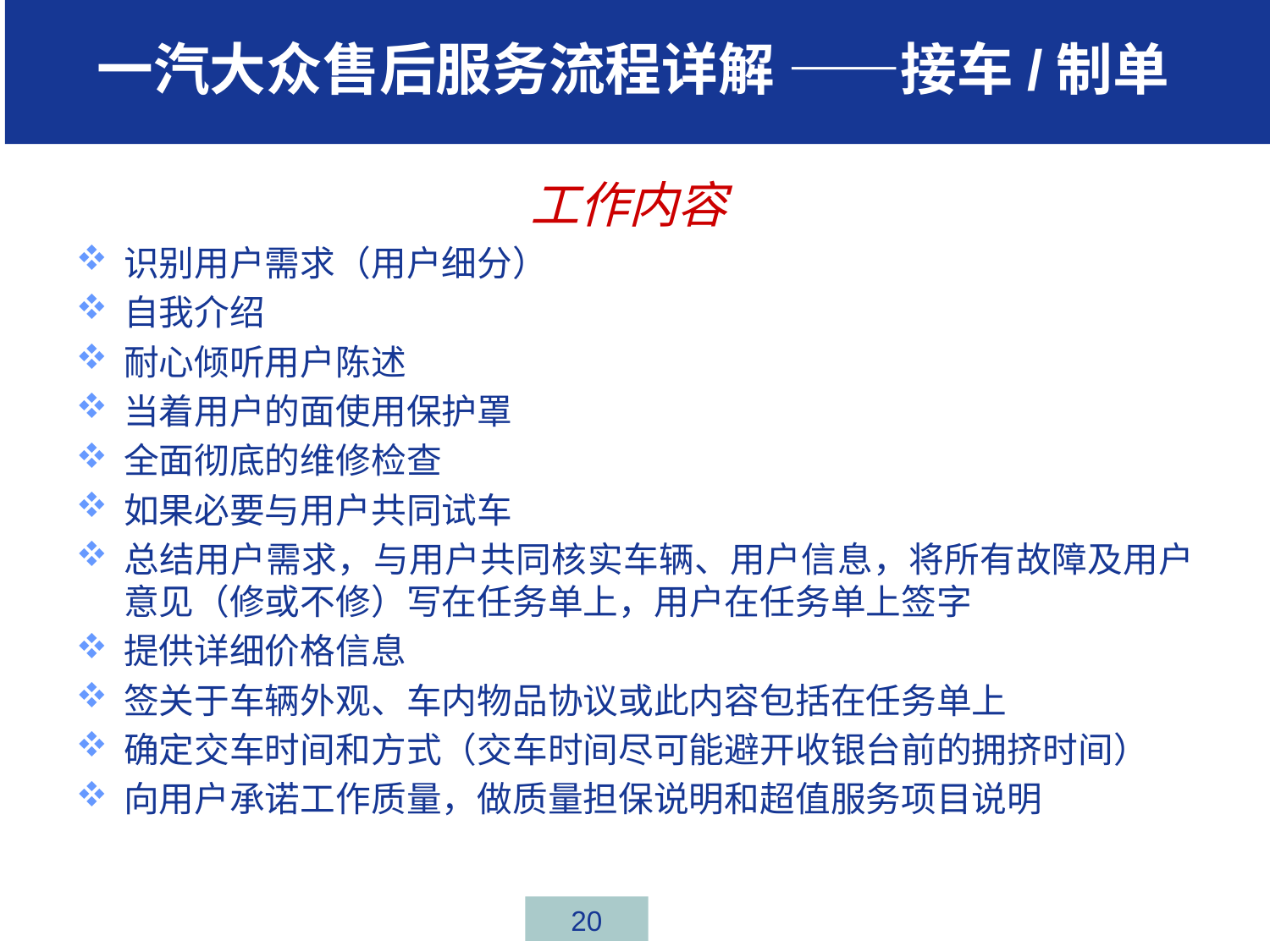

一汽大众售后服务流程详解 ——接车/制单
工作内容
识别用户需求（用户细分）
自我介绍
耐心倾听用户陈述
当着用户的面使用保护罩
全面彻底的维修检查
如果必要与用户共同试车
总结用户需求，与用户共同核实车辆、用户信息，将所有故障及用户意见（修或不修）写在任务单上，用户在任务单上签字
提供详细价格信息
签关于车辆外观、车内物品协议或此内容包括在任务单上
确定交车时间和方式（交车时间尽可能避开收银台前的拥挤时间）
向用户承诺工作质量，做质量担保说明和超值服务项目说明

# 2.2   优质服务及要求——接车/制单
20